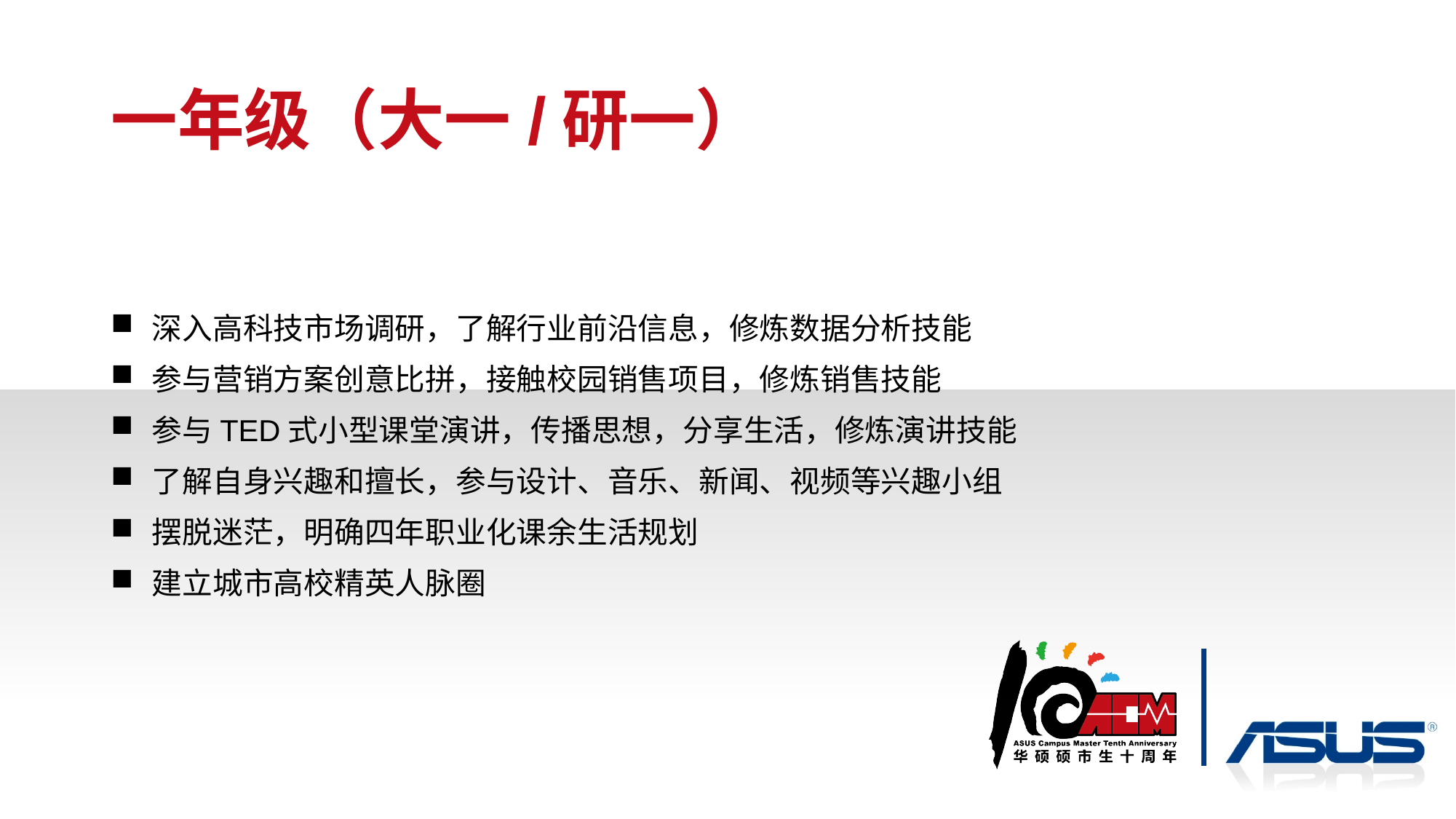

# 一年级（大一/研一）
深入高科技市场调研，了解行业前沿信息，修炼数据分析技能
参与营销方案创意比拼，接触校园销售项目，修炼销售技能
参与TED式小型课堂演讲，传播思想，分享生活，修炼演讲技能
了解自身兴趣和擅长，参与设计、音乐、新闻、视频等兴趣小组
摆脱迷茫，明确四年职业化课余生活规划
建立城市高校精英人脉圈